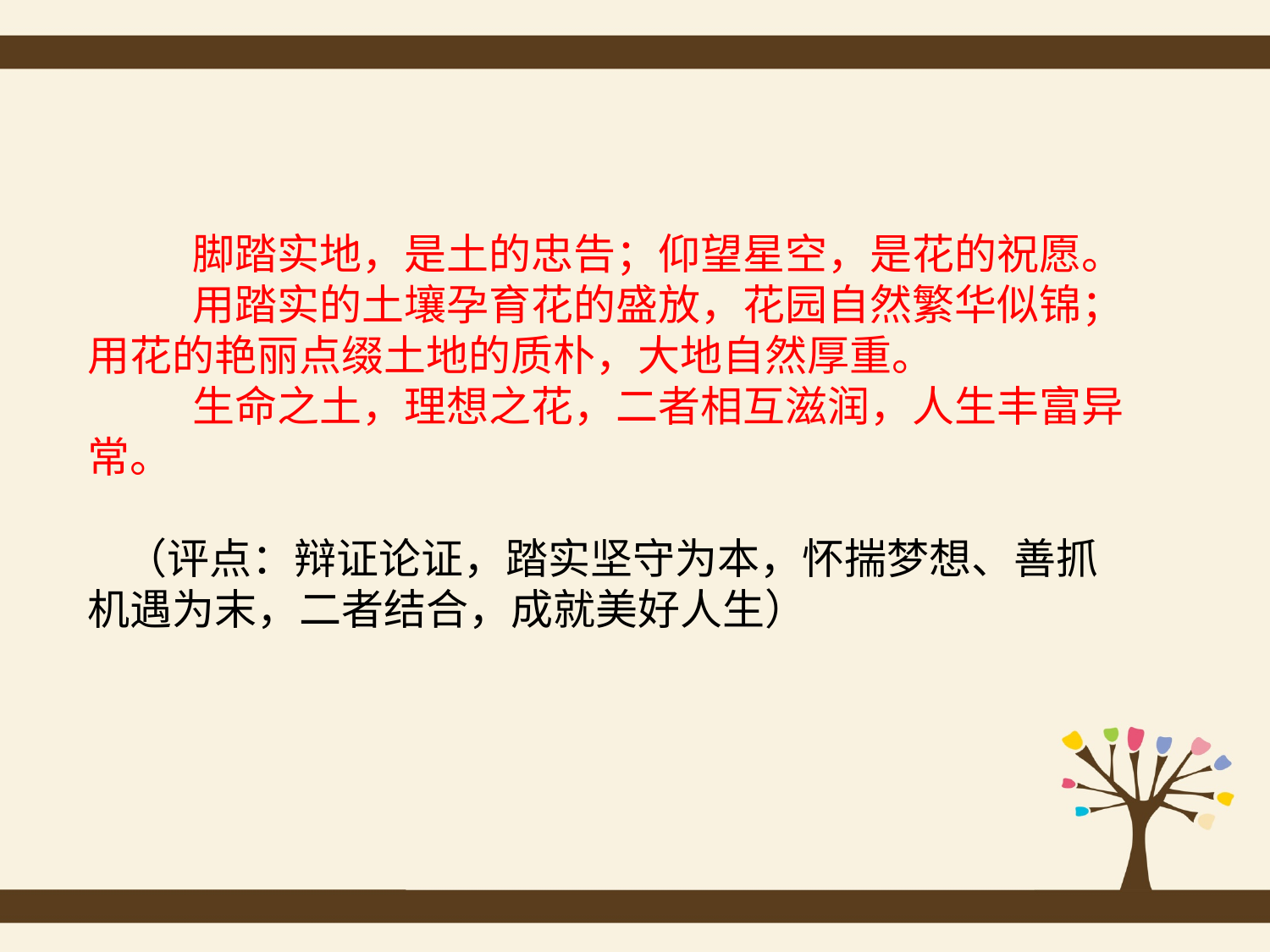

脚踏实地，是土的忠告；仰望星空，是花的祝愿。
      用踏实的土壤孕育花的盛放，花园自然繁华似锦；用花的艳丽点缀土地的质朴，大地自然厚重。
      生命之土，理想之花，二者相互滋润，人生丰富异常。

（评点：辩证论证，踏实坚守为本，怀揣梦想、善抓机遇为末，二者结合，成就美好人生）